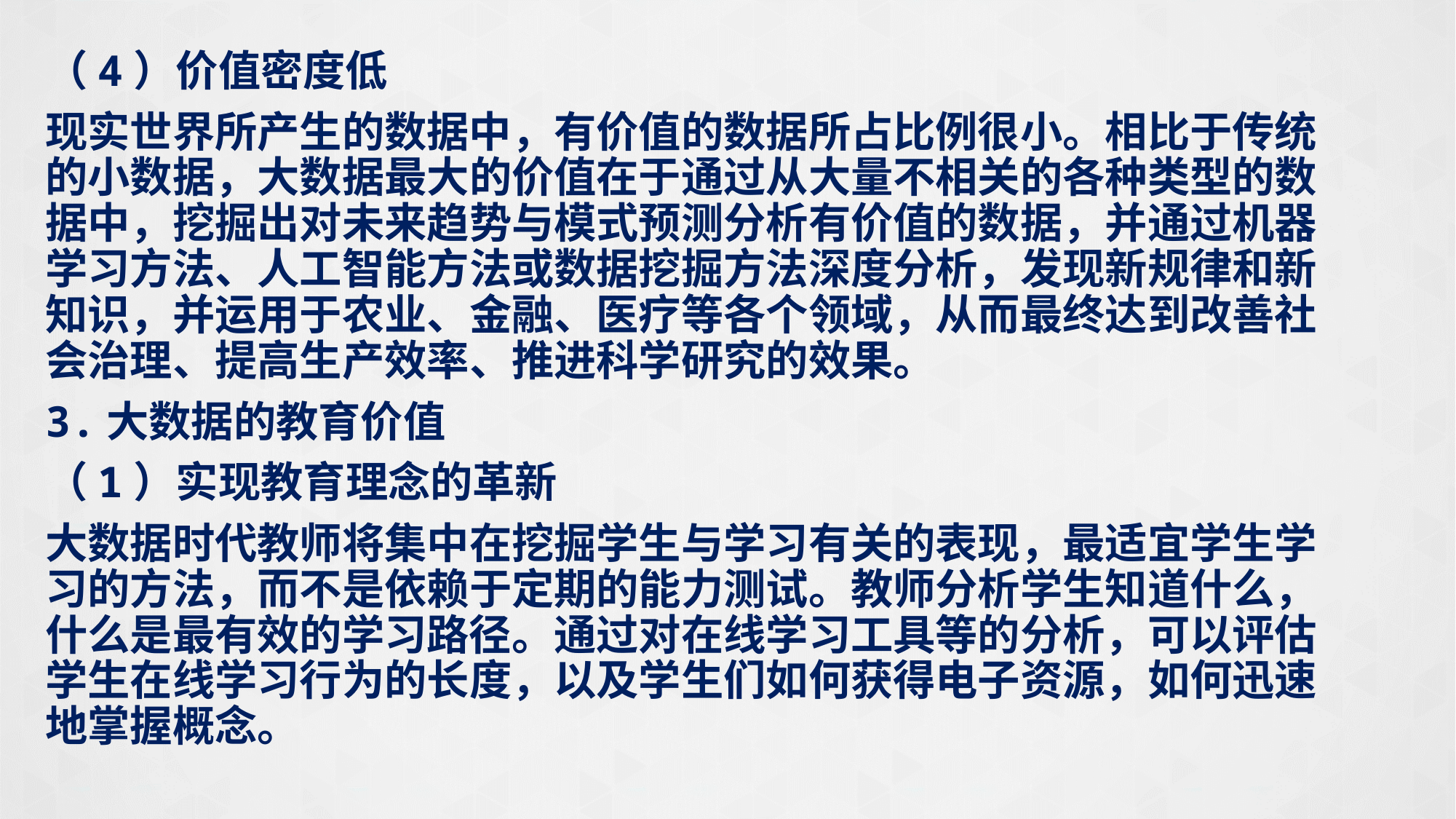

（4）价值密度低
现实世界所产生的数据中，有价值的数据所占比例很小。相比于传统的小数据，大数据最大的价值在于通过从大量不相关的各种类型的数据中，挖掘出对未来趋势与模式预测分析有价值的数据，并通过机器学习方法、人工智能方法或数据挖掘方法深度分析，发现新规律和新知识，并运用于农业、金融、医疗等各个领域，从而最终达到改善社会治理、提高生产效率、推进科学研究的效果。
3.大数据的教育价值
（1）实现教育理念的革新
大数据时代教师将集中在挖掘学生与学习有关的表现，最适宜学生学习的方法，而不是依赖于定期的能力测试。教师分析学生知道什么，什么是最有效的学习路径。通过对在线学习工具等的分析，可以评估学生在线学习行为的长度，以及学生们如何获得电子资源，如何迅速地掌握概念。